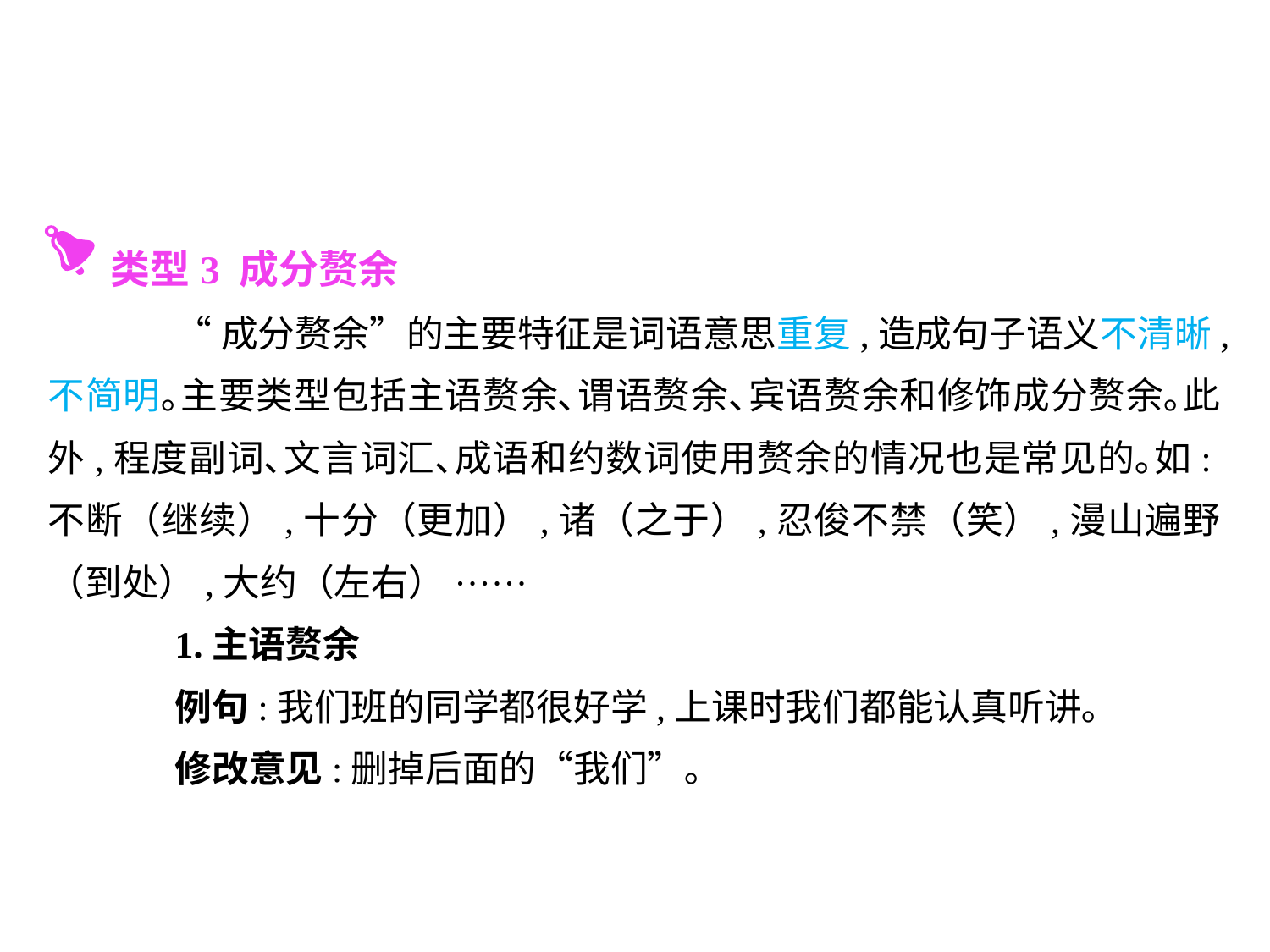

类型3 成分赘余

	“成分赘余”的主要特征是词语意思重复,造成句子语义不清晰,不简明｡主要类型包括主语赘余､谓语赘余､宾语赘余和修饰成分赘余｡此外,程度副词､文言词汇､成语和约数词使用赘余的情况也是常见的｡如:不断（继续）,十分（更加）,诸（之于）,忍俊不禁（笑）,漫山遍野（到处）,大约（左右）······
	1.主语赘余
	例句:我们班的同学都很好学,上课时我们都能认真听讲｡
	修改意见:删掉后面的“我们”｡